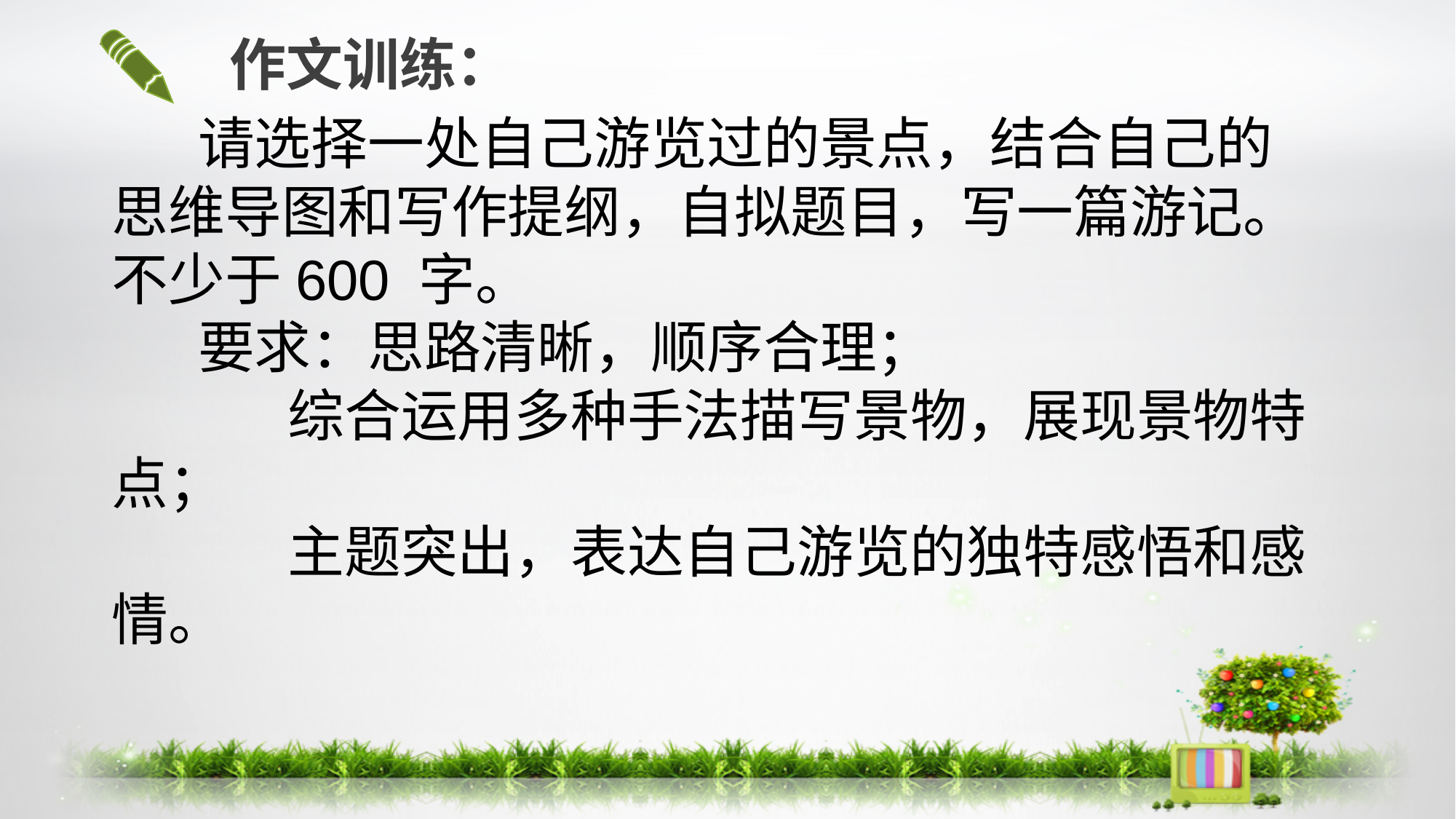

作文训练：

请选择一处自己游览过的景点，结合自己的思维导图和写作提纲，自拟题目，写一篇游记。不少于600 字。
要求：思路清晰，顺序合理；
      综合运用多种手法描写景物，展现景物特点；
      主题突出，表达自己游览的独特感悟和感情。